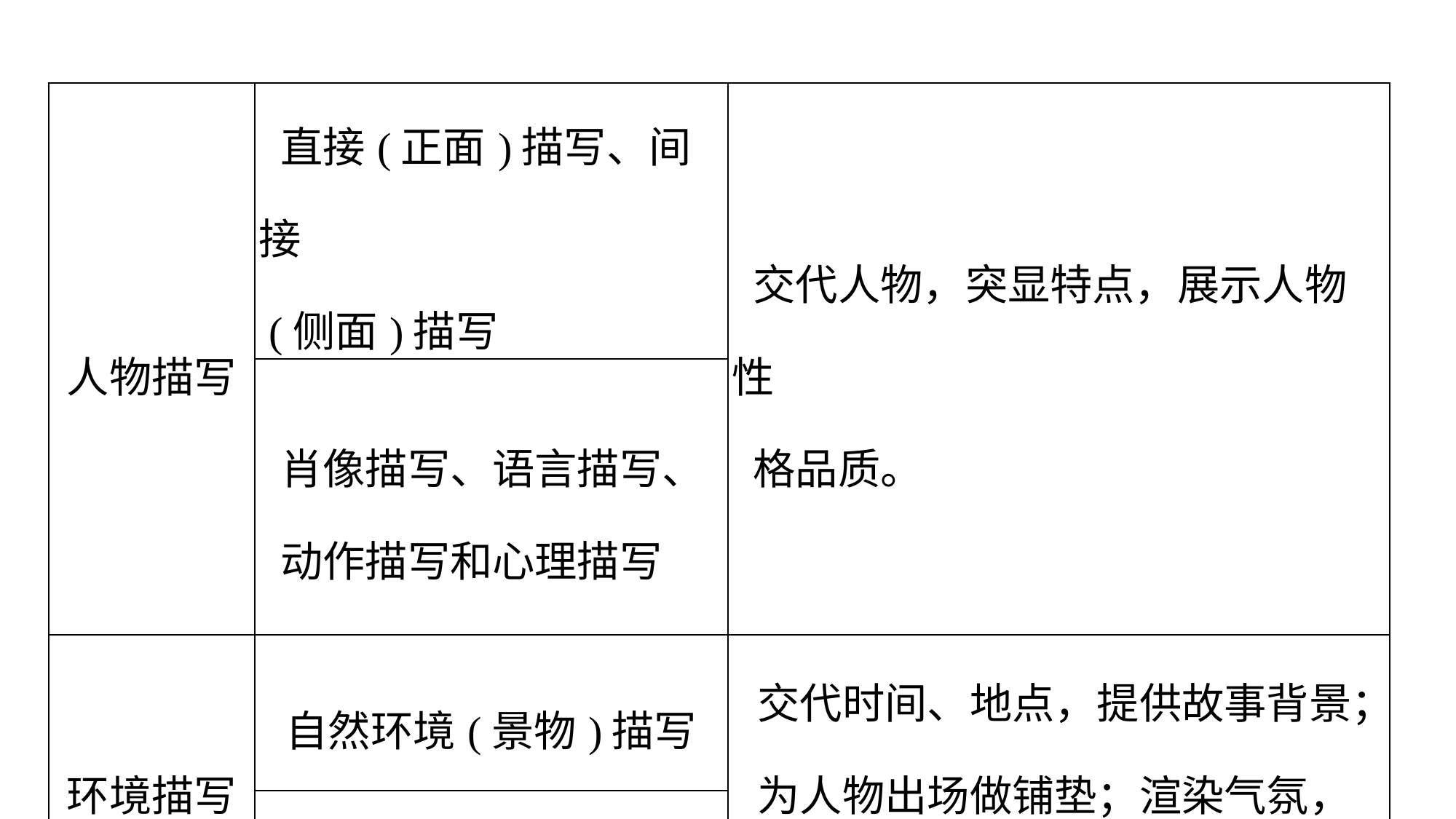

| 人物描写 | 直接(正面)描写、间接 (侧面)描写 | 交代人物，突显特点，展示人物性 格品质。 |
| --- | --- | --- |
|  | 肖像描写、语言描写、 动作描写和心理描写 |  |
| 环境描写 | 自然环境(景物)描写 | 交代时间、地点，提供故事背景； 为人物出场做铺垫；渲染气氛， 烘托人物情感；推动情节发展。 |
|  | 社会环境描写 |  |